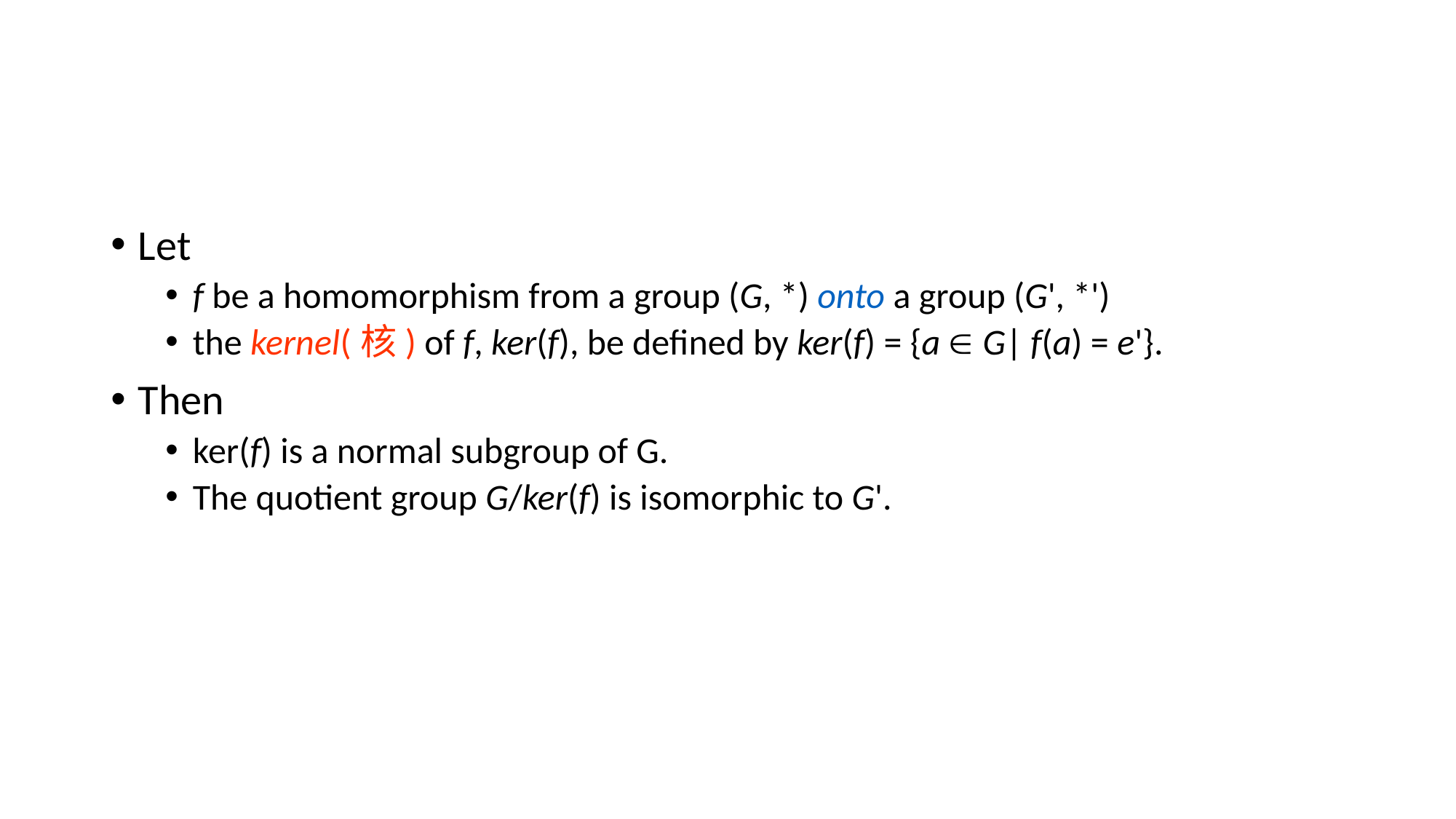

#
Let
f be a homomorphism from a group (G, *) onto a group (G', *')
the kernel(核) of f, ker(f), be defined by ker(f) = {a ∈ G| f(a) = e'}.
Then
ker(f) is a normal subgroup of G.
The quotient group G/ker(f) is isomorphic to G'.